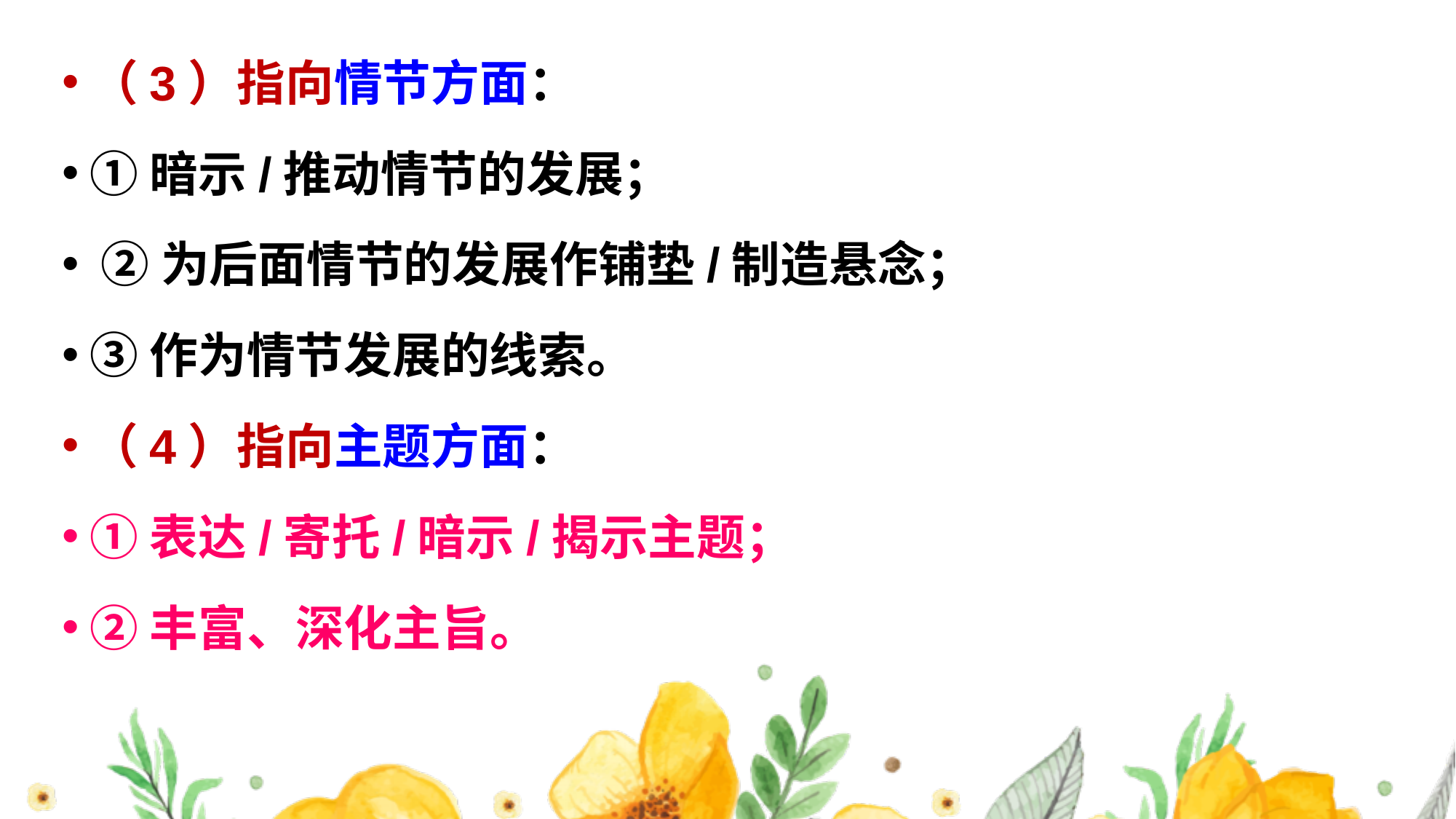

（3）指向情节方面：
①暗示/推动情节的发展；
 ②为后面情节的发展作铺垫/制造悬念；
③作为情节发展的线索。
（4）指向主题方面：
①表达/寄托/暗示/揭示主题；
②丰富、深化主旨。
#